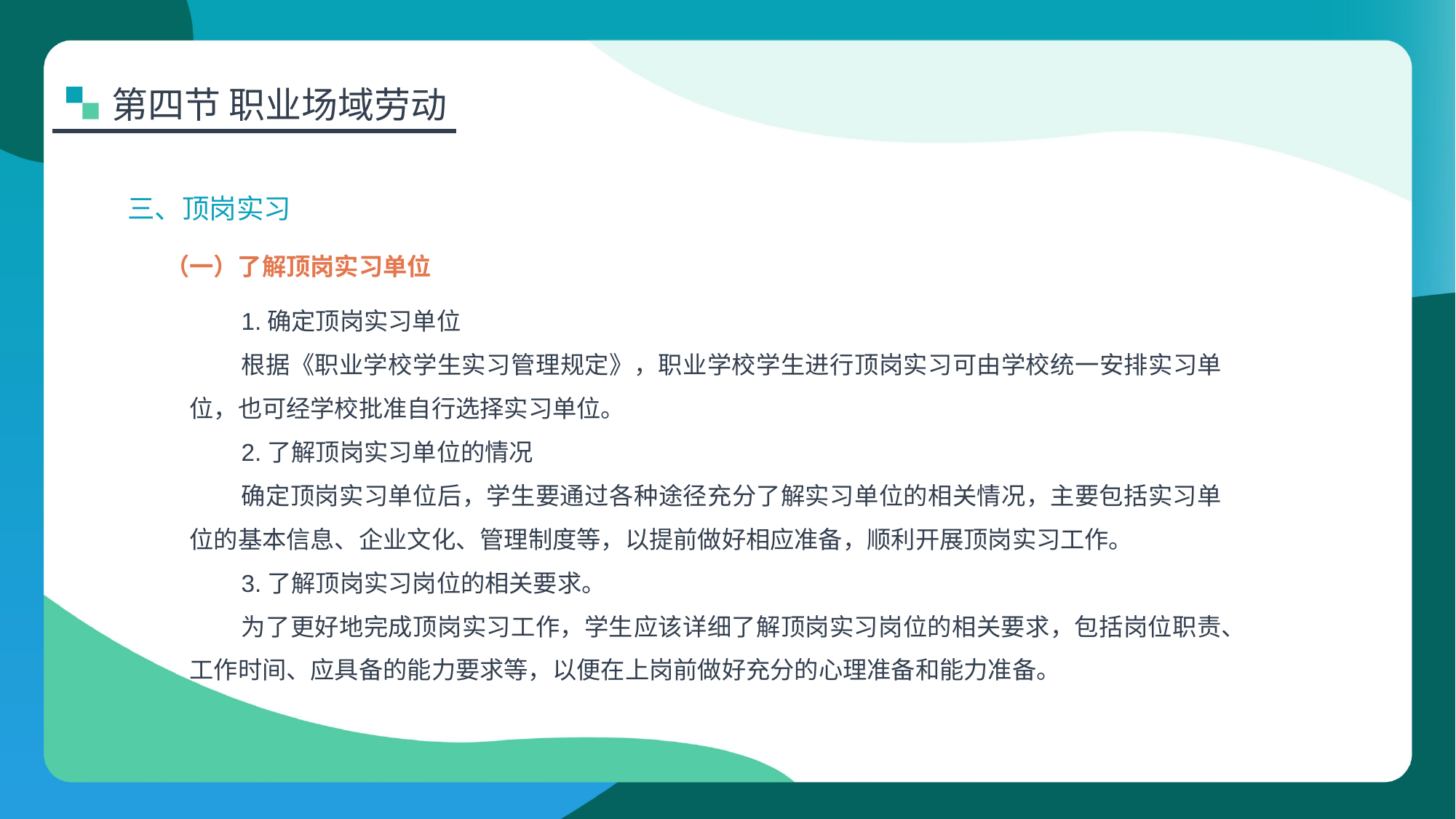

第四节 职业场域劳动

三、顶岗实习
（一）了解顶岗实习单位
1.确定顶岗实习单位
根据《职业学校学生实习管理规定》，职业学校学生进行顶岗实习可由学校统一安排实习单位，也可经学校批准自行选择实习单位。
2.了解顶岗实习单位的情况
确定顶岗实习单位后，学生要通过各种途径充分了解实习单位的相关情况，主要包括实习单位的基本信息、企业文化、管理制度等，以提前做好相应准备，顺利开展顶岗实习工作。
3.了解顶岗实习岗位的相关要求。
为了更好地完成顶岗实习工作，学生应该详细了解顶岗实习岗位的相关要求，包括岗位职责、工作时间、应具备的能力要求等，以便在上岗前做好充分的心理准备和能力准备。